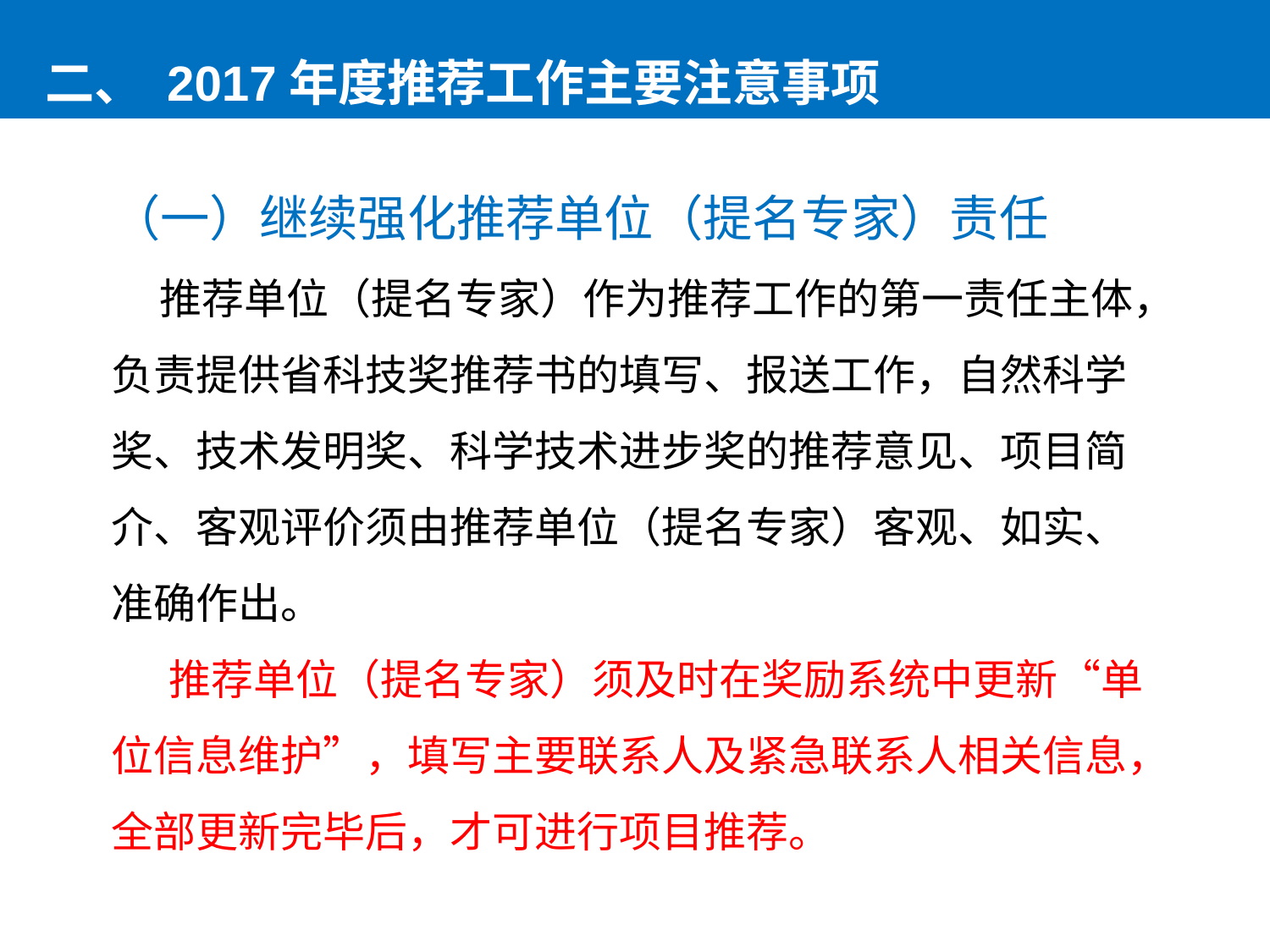

二、 2017年度推荐工作主要注意事项

（一）继续强化推荐单位（提名专家）责任
    推荐单位（提名专家）作为推荐工作的第一责任主体，负责提供省科技奖推荐书的填写、报送工作，自然科学奖、技术发明奖、科学技术进步奖的推荐意见、项目简介、客观评价须由推荐单位（提名专家）客观、如实、准确作出。
     推荐单位（提名专家）须及时在奖励系统中更新“单位信息维护”，填写主要联系人及紧急联系人相关信息，全部更新完毕后，才可进行项目推荐。